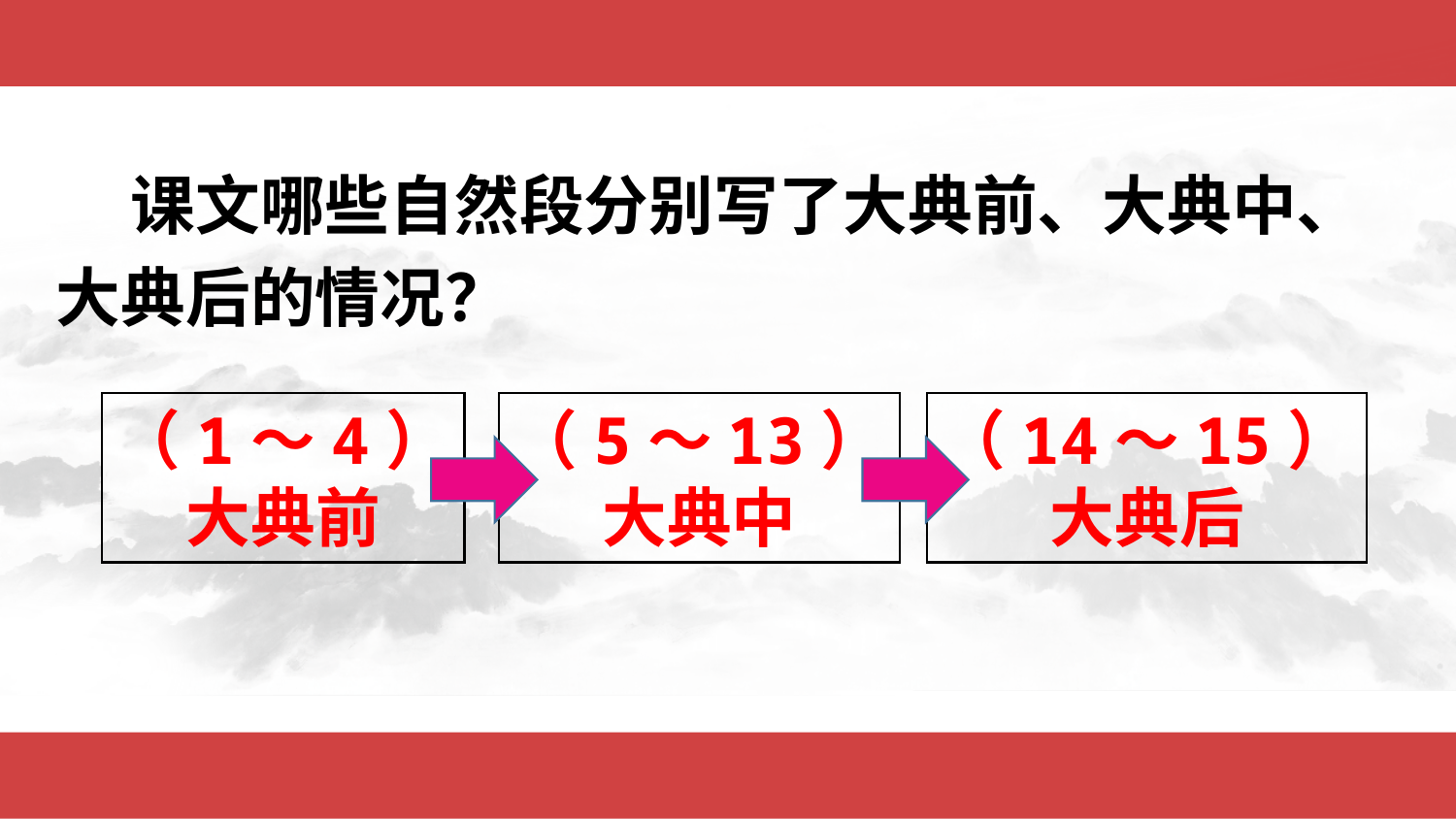

课文哪些自然段分别写了大典前、大典中、大典后的情况？
（1～4）
大典前
（5～13）
大典中
（14～15）
大典后